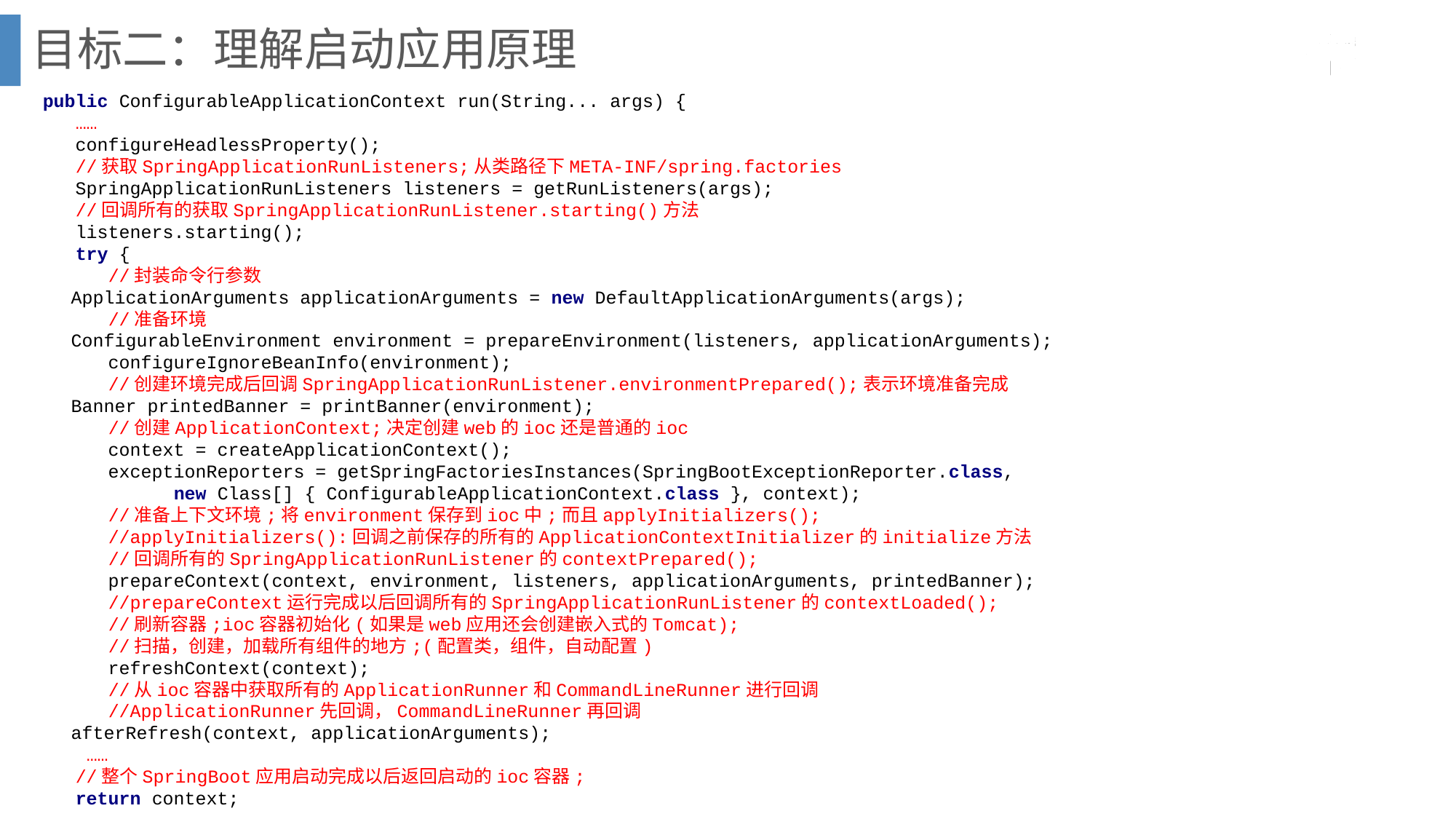

目标二：理解启动应用原理
public ConfigurableApplicationContext run(String... args) {
   ……
   configureHeadlessProperty();
   //获取SpringApplicationRunListeners;从类路径下META‐INF/spring.factories
   SpringApplicationRunListeners listeners = getRunListeners(args);
   //回调所有的获取SpringApplicationRunListener.starting()方法
   listeners.starting();
   try {
      //封装命令行参数
      ApplicationArguments applicationArguments = new DefaultApplicationArguments(args);
      //准备环境
      ConfigurableEnvironment environment = prepareEnvironment(listeners, applicationArguments);
      configureIgnoreBeanInfo(environment);
      //创建环境完成后回调SpringApplicationRunListener.environmentPrepared();表示环境准备完成
      Banner printedBanner = printBanner(environment);
      //创建ApplicationContext;决定创建web的ioc还是普通的ioc
      context = createApplicationContext();
      exceptionReporters = getSpringFactoriesInstances(SpringBootExceptionReporter.class,
            new Class[] { ConfigurableApplicationContext.class }, context);
      //准备上下文环境;将environment保存到ioc中;而且applyInitializers();
      //applyInitializers():回调之前保存的所有的ApplicationContextInitializer的initialize方法
      //回调所有的SpringApplicationRunListener的contextPrepared();
      prepareContext(context, environment, listeners, applicationArguments, printedBanner);
      //prepareContext运行完成以后回调所有的SpringApplicationRunListener的contextLoaded();
      //刷新容器;ioc容器初始化(如果是web应用还会创建嵌入式的Tomcat);
      //扫描，创建，加载所有组件的地方;(配置类，组件，自动配置)
      refreshContext(context);
      //从ioc容器中获取所有的ApplicationRunner和CommandLineRunner进行回调
      //ApplicationRunner先回调，CommandLineRunner再回调
      afterRefresh(context, applicationArguments);
    ……
   //整个SpringBoot应用启动完成以后返回启动的ioc容器;
   return context;